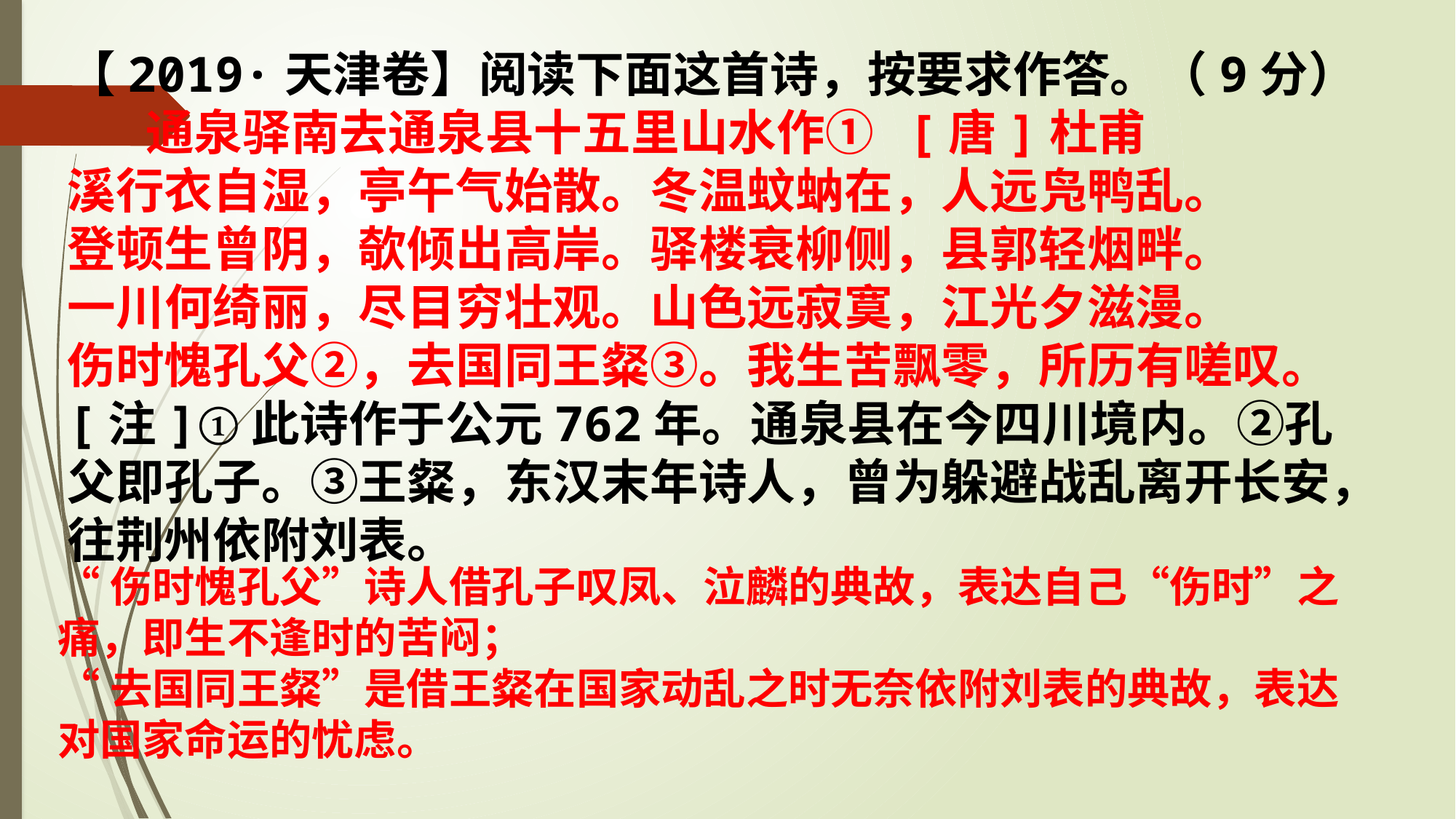

【2019·天津卷】阅读下面这首诗，按要求作答。（9分）
      通泉驿南去通泉县十五里山水作①  [唐]杜甫
溪行衣自湿，亭午气始散。冬温蚊蚋在，人远凫鸭乱。
登顿生曾阴，欹倾出高岸。驿楼衰柳侧，县郭轻烟畔。
一川何绮丽，尽目穷壮观。山色远寂寞，江光夕滋漫。
伤时愧孔父②，去国同王粲③。我生苦飘零，所历有嗟叹。
[注]①此诗作于公元762年。通泉县在今四川境内。②孔父即孔子。③王粲，东汉末年诗人，曾为躲避战乱离开长安，往荆州依附刘表。

“伤时愧孔父”诗人借孔子叹凤、泣麟的典故，表达自己“伤时”之痛，即生不逢时的苦闷；
“去国同王粲”是借王粲在国家动乱之时无奈依附刘表的典故，表达对国家命运的忧虑。